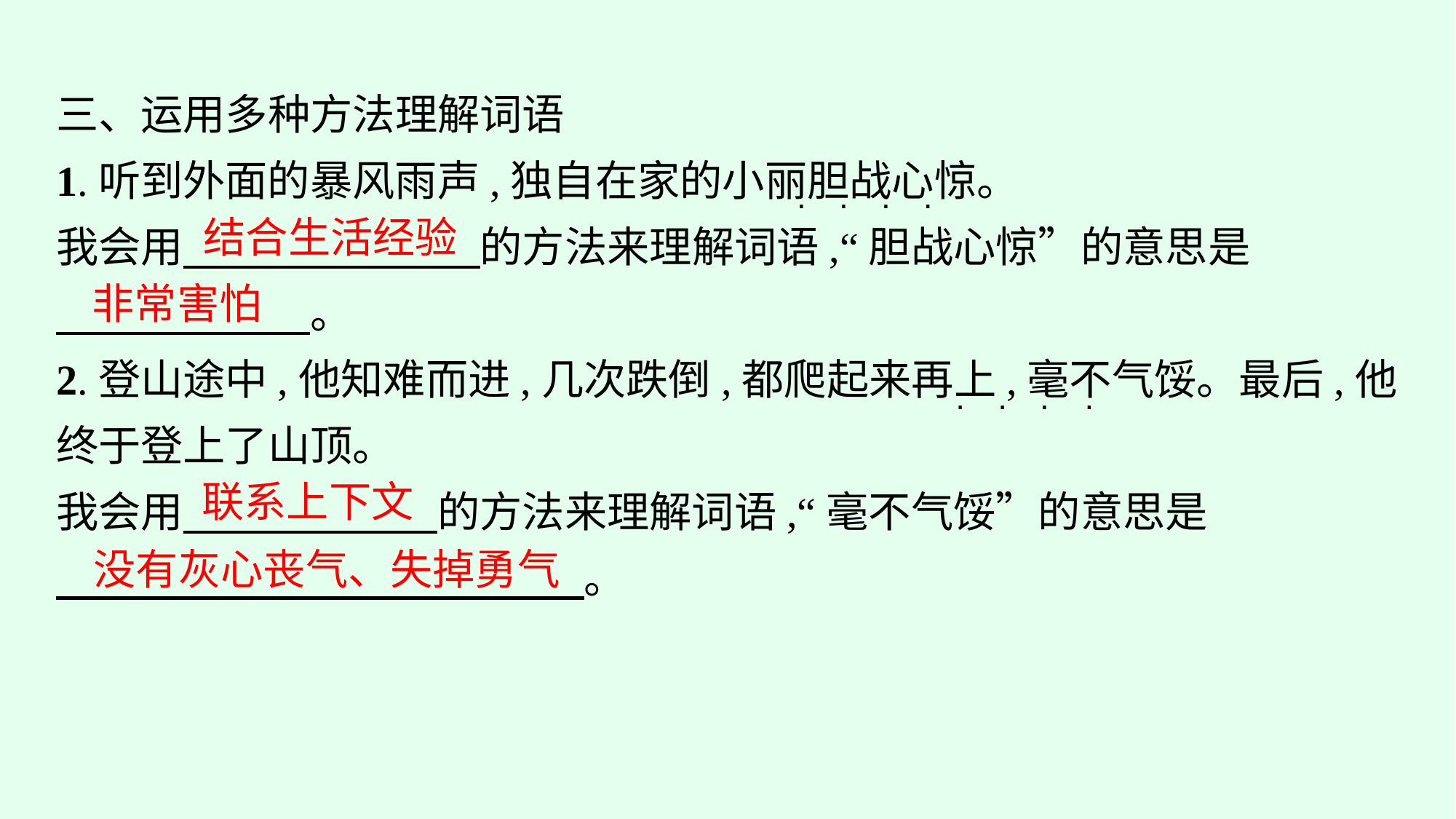

三、运用多种方法理解词语
1.听到外面的暴风雨声,独自在家的小丽胆战心惊。
我会用　　　　　　　的方法来理解词语,“胆战心惊”的意思是
　　　　　　。
2.登山途中,他知难而进,几次跌倒,都爬起来再上,毫不气馁。最后,他终于登上了山顶。
我会用　　　　　　的方法来理解词语,“毫不气馁”的意思是
　　　           　　　　　　　。
·
·
·
·
结合生活经验
非常害怕
·
·
·
·
联系上下文
没有灰心丧气、失掉勇气